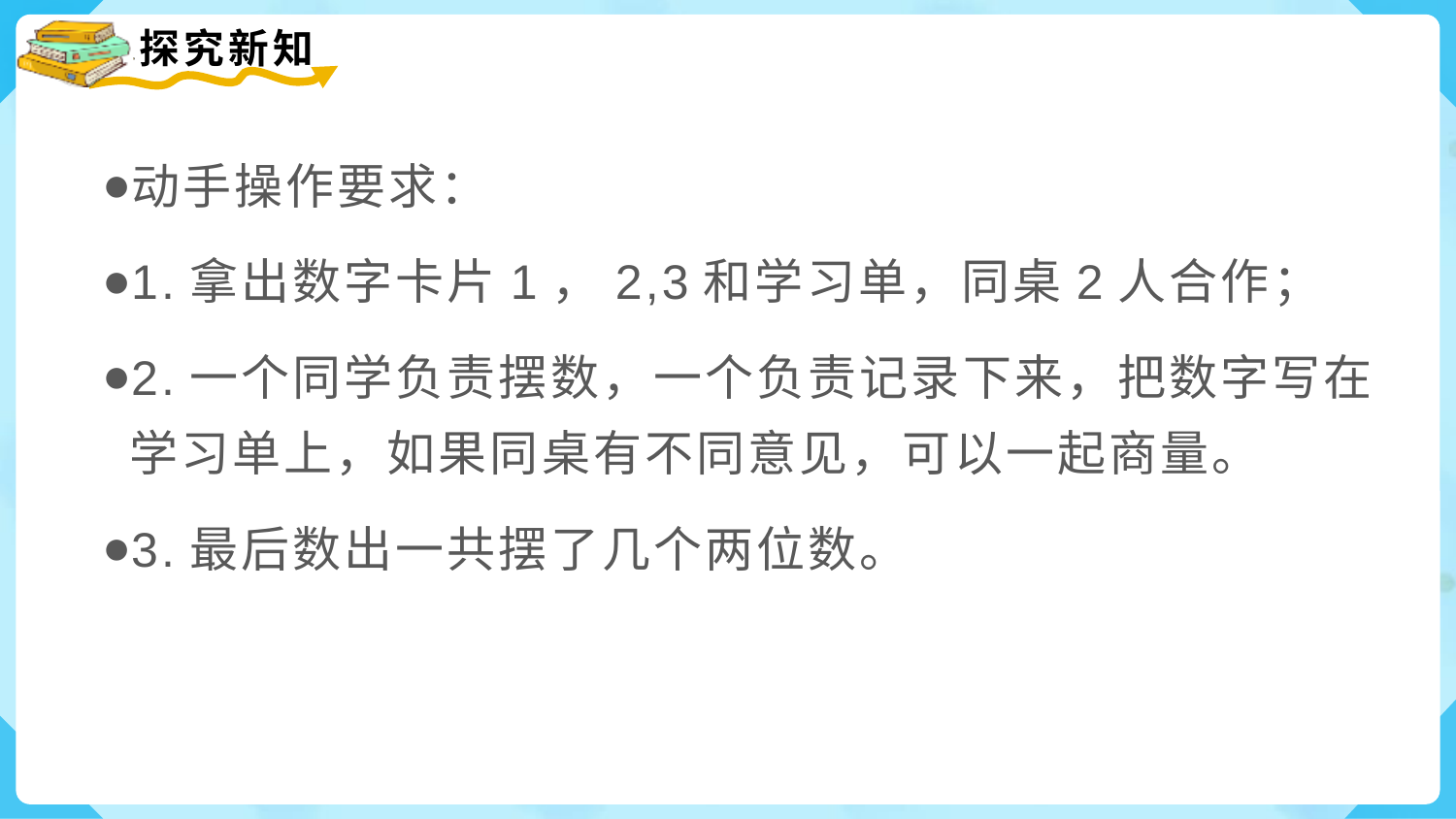

动手操作要求：
1.拿出数字卡片1，2,3和学习单，同桌2人合作；
2.一个同学负责摆数，一个负责记录下来，把数字写在学习单上，如果同桌有不同意见，可以一起商量。
3.最后数出一共摆了几个两位数。